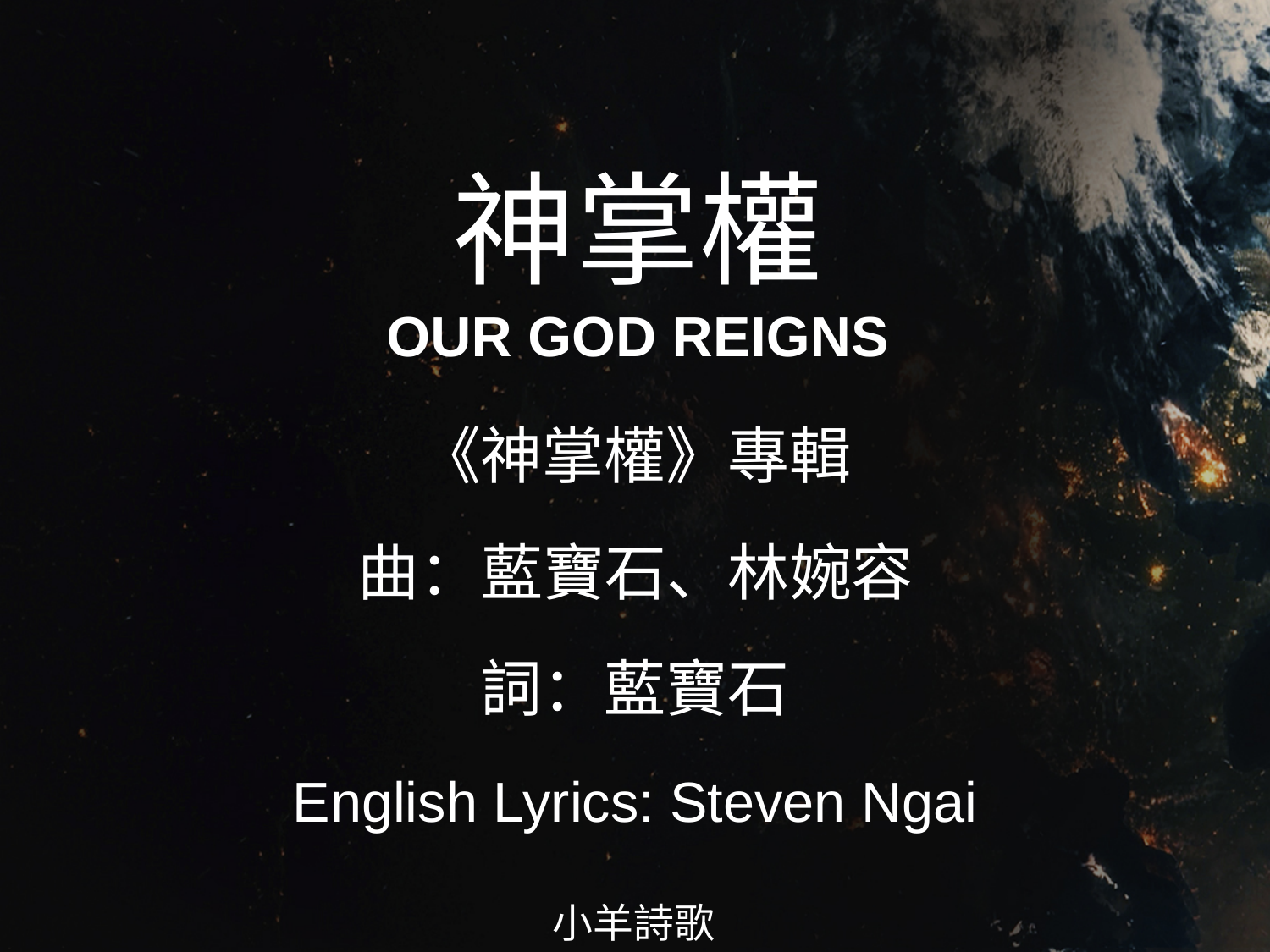

神掌權
OUR GOD REIGNS
# 《神掌權》專輯 曲：藍寶石、林婉容 詞：藍寶石 English Lyrics: Steven Ngai
小羊詩歌